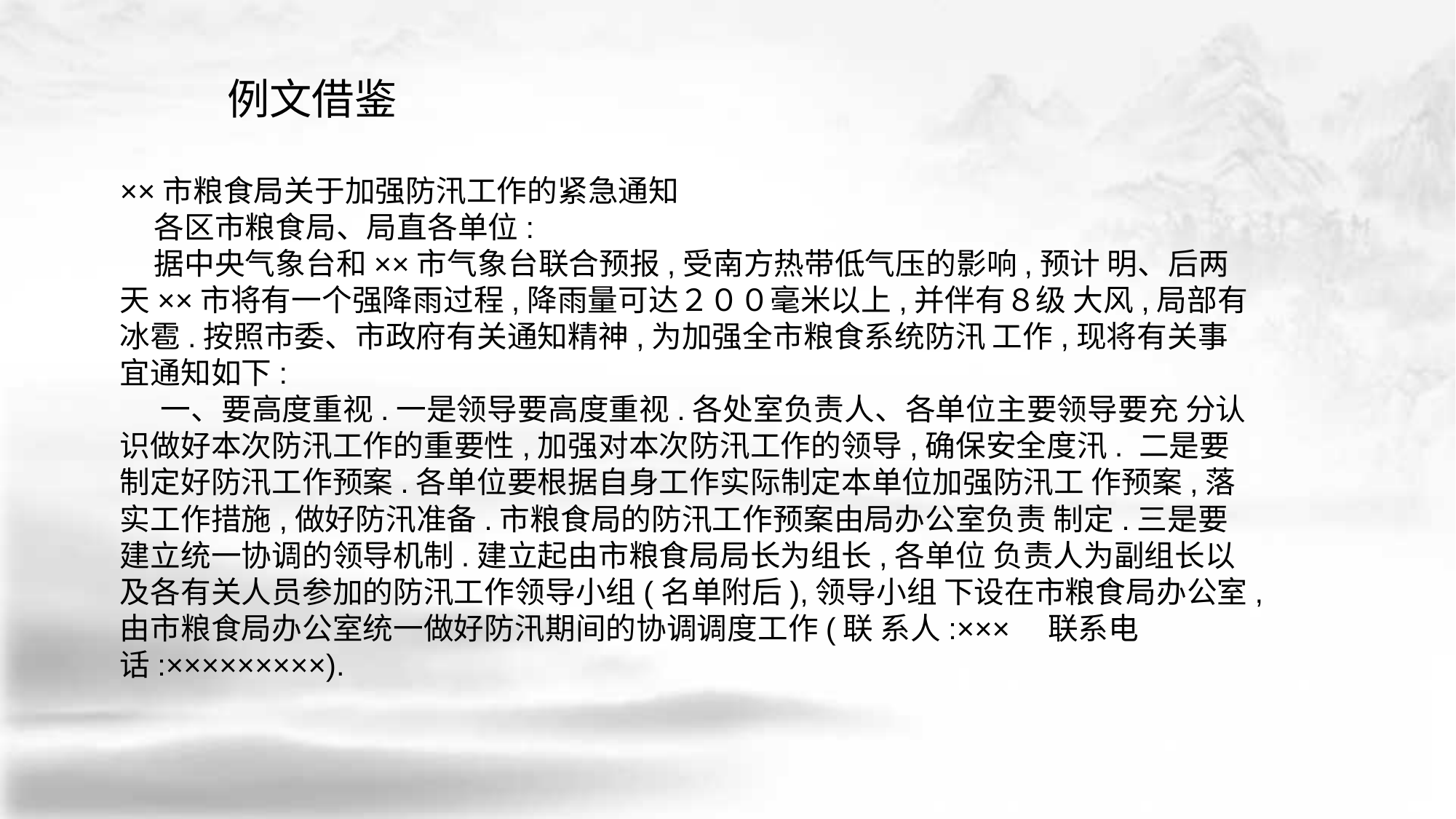

例文借鉴
××市粮食局关于加强防汛工作的紧急通知
    各区市粮食局、局直各单位:
    据中央气象台和××市气象台联合预报,受南方热带低气压的影响,预计 明、后两天××市将有一个强降雨过程,降雨量可达２００毫米以上,并伴有８级 大风,局部有冰雹.按照市委、市政府有关通知精神,为加强全市粮食系统防汛 工作,现将有关事宜通知如下:
     一、要高度重视.一是领导要高度重视.各处室负责人、各单位主要领导要充 分认识做好本次防汛工作的重要性,加强对本次防汛工作的领导,确保安全度汛. 二是要制定好防汛工作预案.各单位要根据自身工作实际制定本单位加强防汛工 作预案,落实工作措施,做好防汛准备.市粮食局的防汛工作预案由局办公室负责 制定.三是要建立统一协调的领导机制.建立起由市粮食局局长为组长,各单位 负责人为副组长以及各有关人员参加的防汛工作领导小组(名单附后),领导小组 下设在市粮食局办公室,由市粮食局办公室统一做好防汛期间的协调调度工作(联 系人:×××　联系电话:×××××××××).